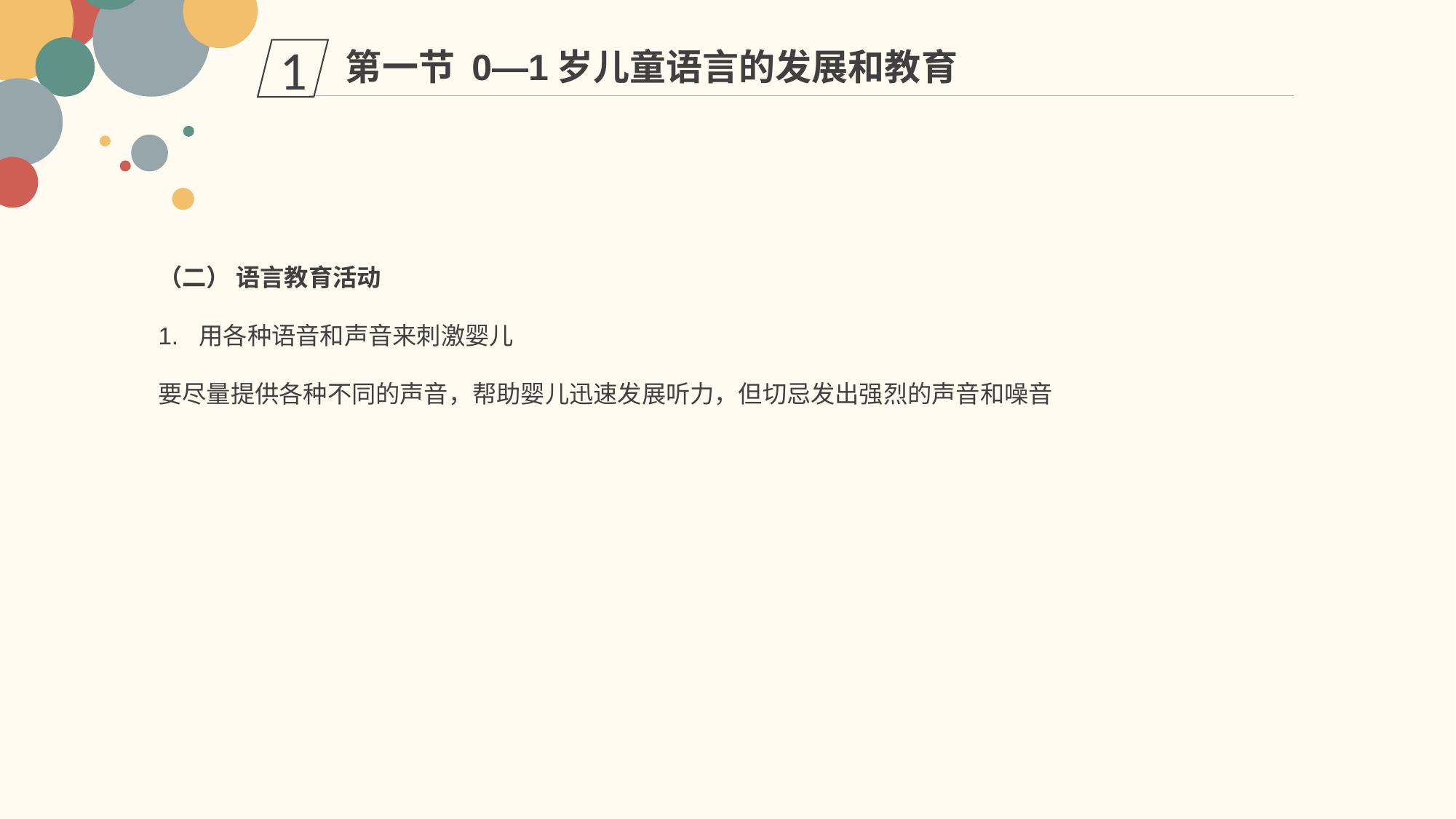

第一节 0—1岁儿童语言的发展和教育
1
（二） 语言教育活动
用各种语音和声音来刺激婴儿
要尽量提供各种不同的声音，帮助婴儿迅速发展听力，但切忌发出强烈的声音和噪音